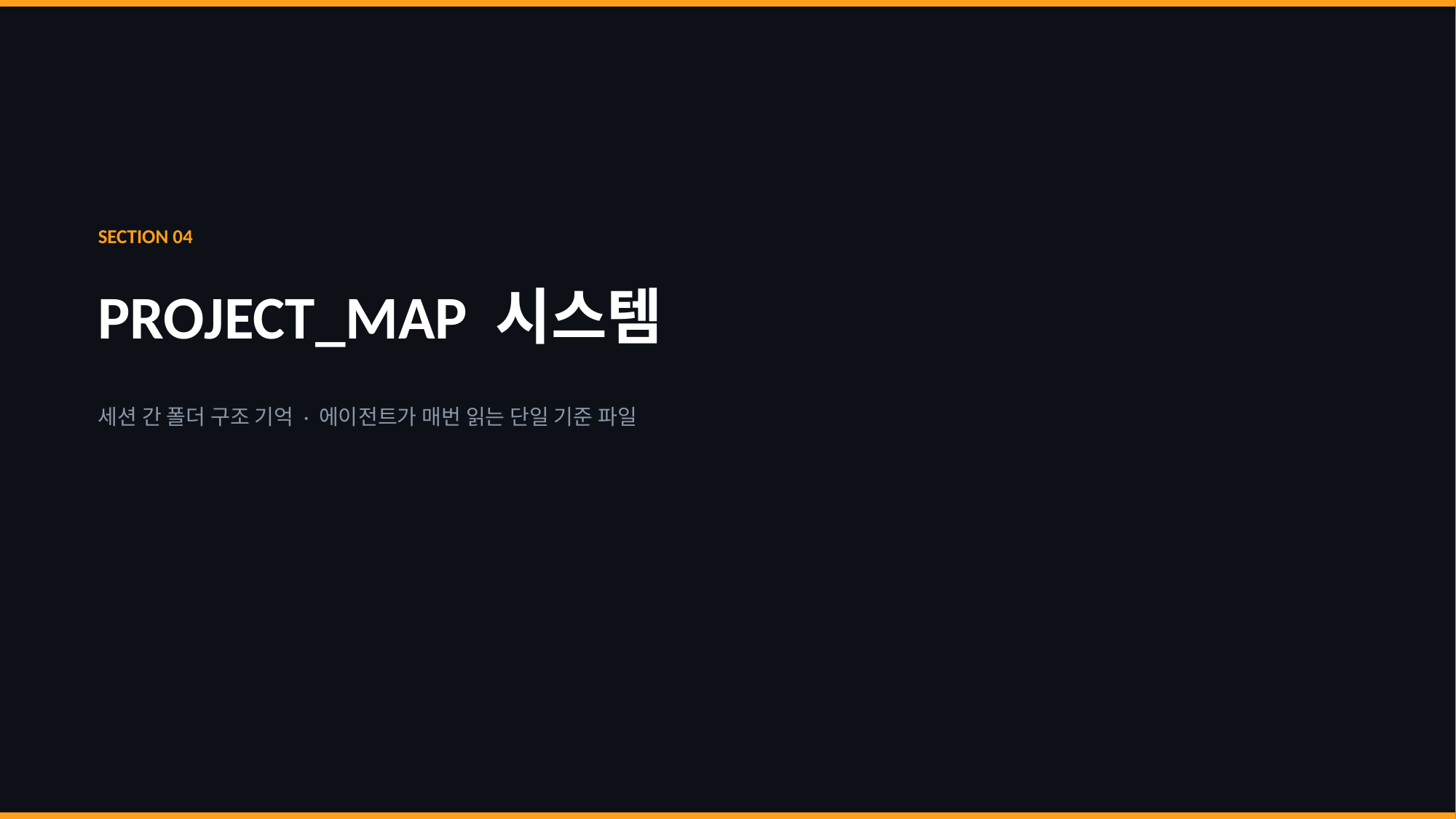

SECTION 04
PROJECT_MAP 시스템
세션 간 폴더 구조 기억 · 에이전트가 매번 읽는 단일 기준 파일